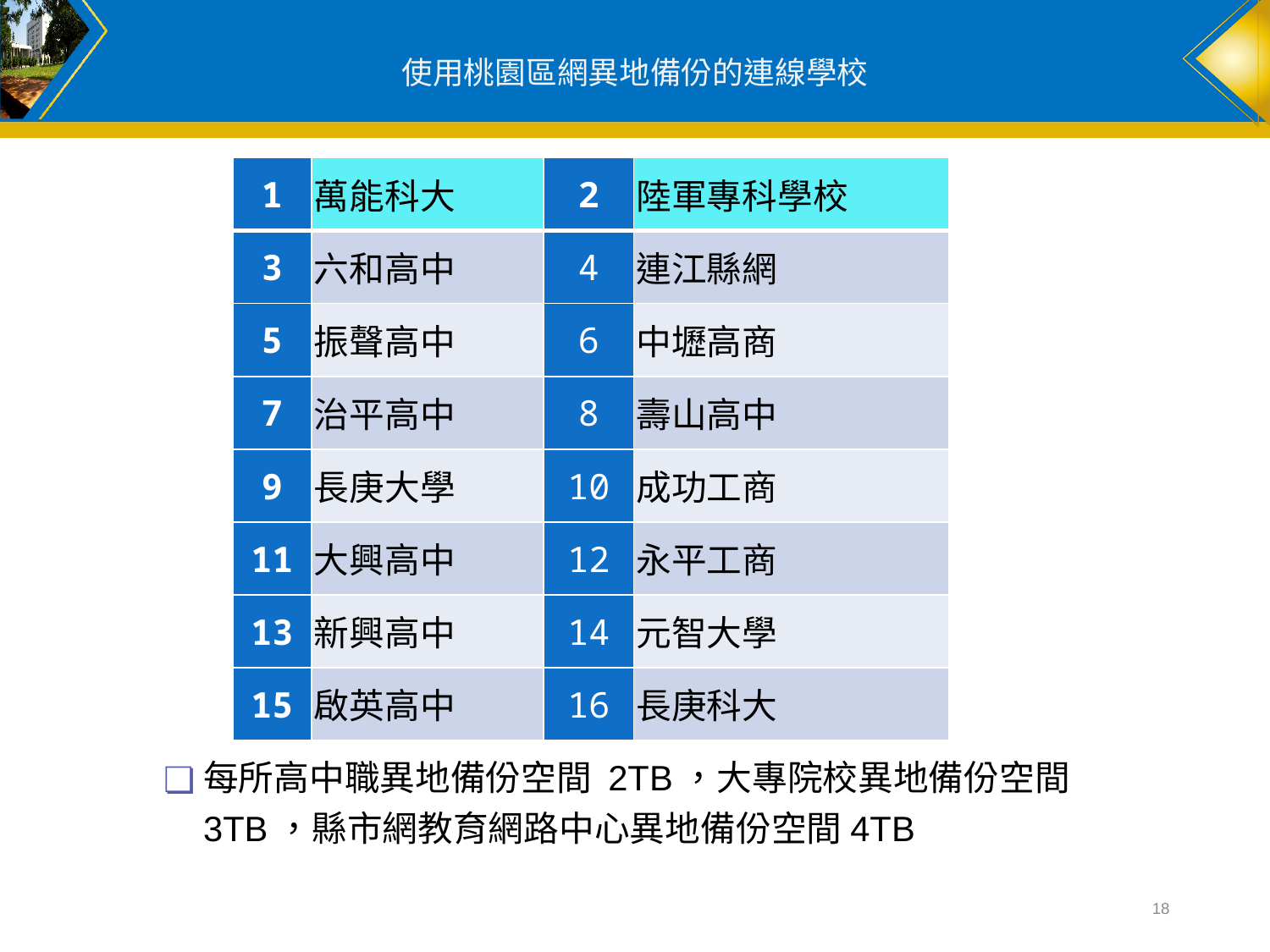

# 使用桃園區網異地備份的連線學校
| 1 | 萬能科大 | 2 | 陸軍專科學校 |
| --- | --- | --- | --- |
| 3 | 六和高中 | 4 | 連江縣網 |
| 5 | 振聲高中 | 6 | 中壢高商 |
| 7 | 治平高中 | 8 | 壽山高中 |
| 9 | 長庚大學 | 10 | 成功工商 |
| 11 | 大興高中 | 12 | 永平工商 |
| 13 | 新興高中 | 14 | 元智大學 |
| 15 | 啟英高中 | 16 | 長庚科大 |
每所高中職異地備份空間 2TB，大專院校異地備份空間 3TB，縣市網教育網路中心異地備份空間4TB

18